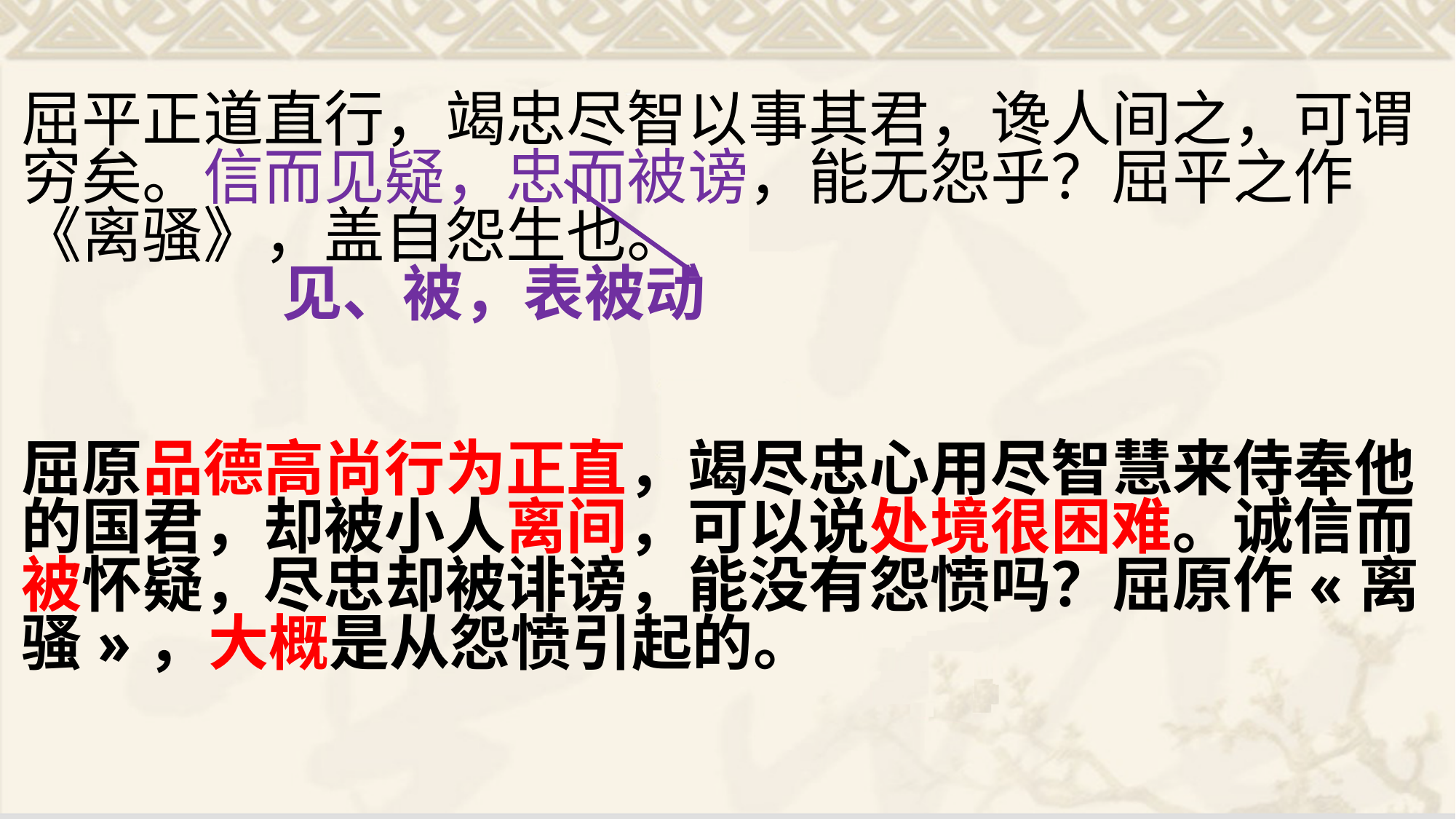

屈平正道直行，竭忠尽智以事其君，谗人间之，可谓穷矣。信而见疑，忠而被谤，能无怨乎？屈平之作《离骚》，盖自怨生也。
                  见、被，表被动

屈原品德高尚行为正直，竭尽忠心用尽智慧来侍奉他的国君，却被小人离间，可以说处境很困难。诚信而被怀疑，尽忠却被诽谤，能没有怨愤吗？屈原作«离骚»，大概是从怨愤引起的。